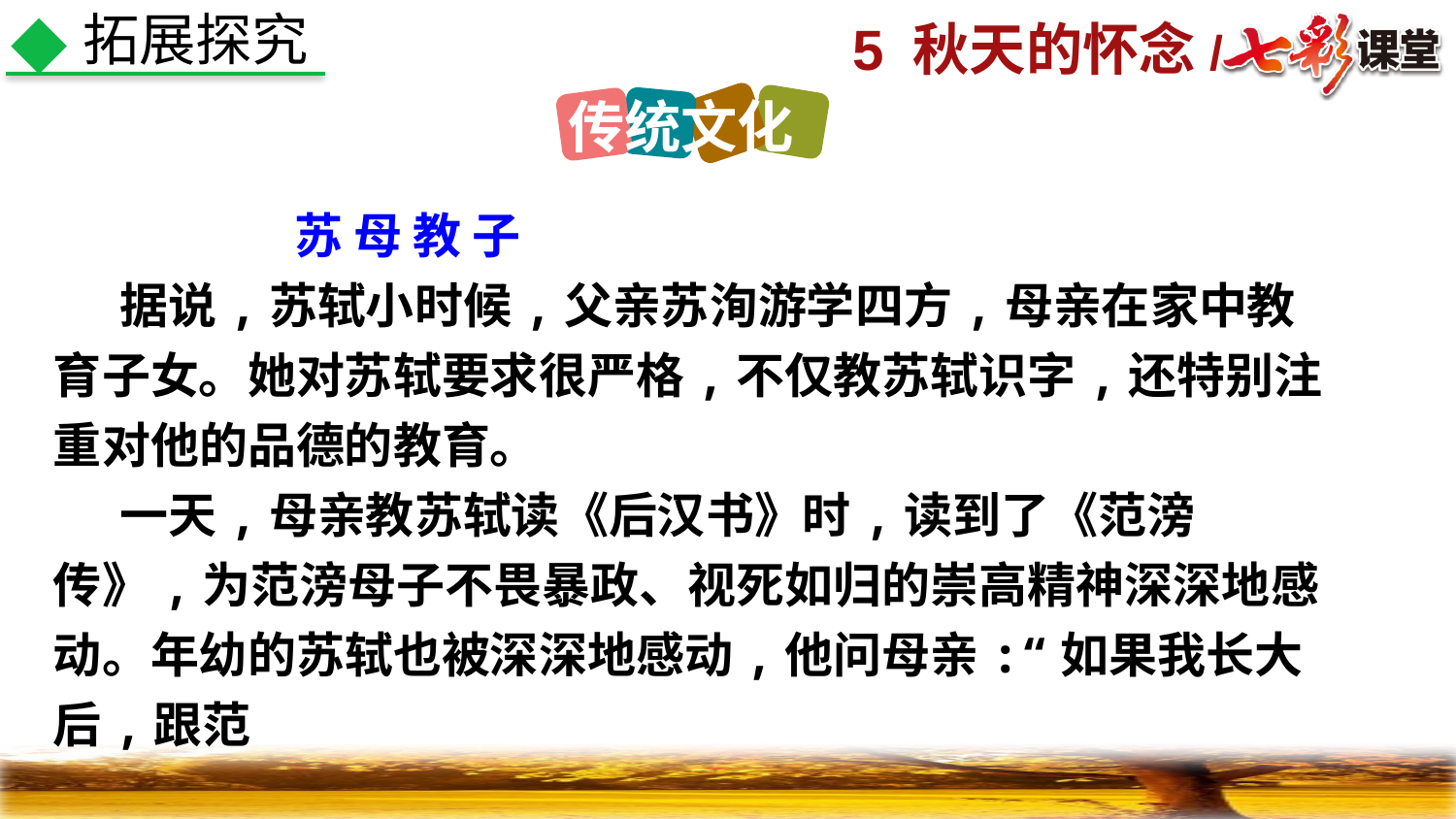

拓展探究

传统文化

                     苏 母 教 子
     据说,苏轼小时候,父亲苏洵游学四方,母亲在家中教育子女。她对苏轼要求很严格,不仅教苏轼识字,还特别注重对他的品德的教育。
     一天,母亲教苏轼读《后汉书》时,读到了《范滂传》,为范滂母子不畏暴政、视死如归的崇高精神深深地感动。年幼的苏轼也被深深地感动,他问母亲:“如果我长大后,跟范